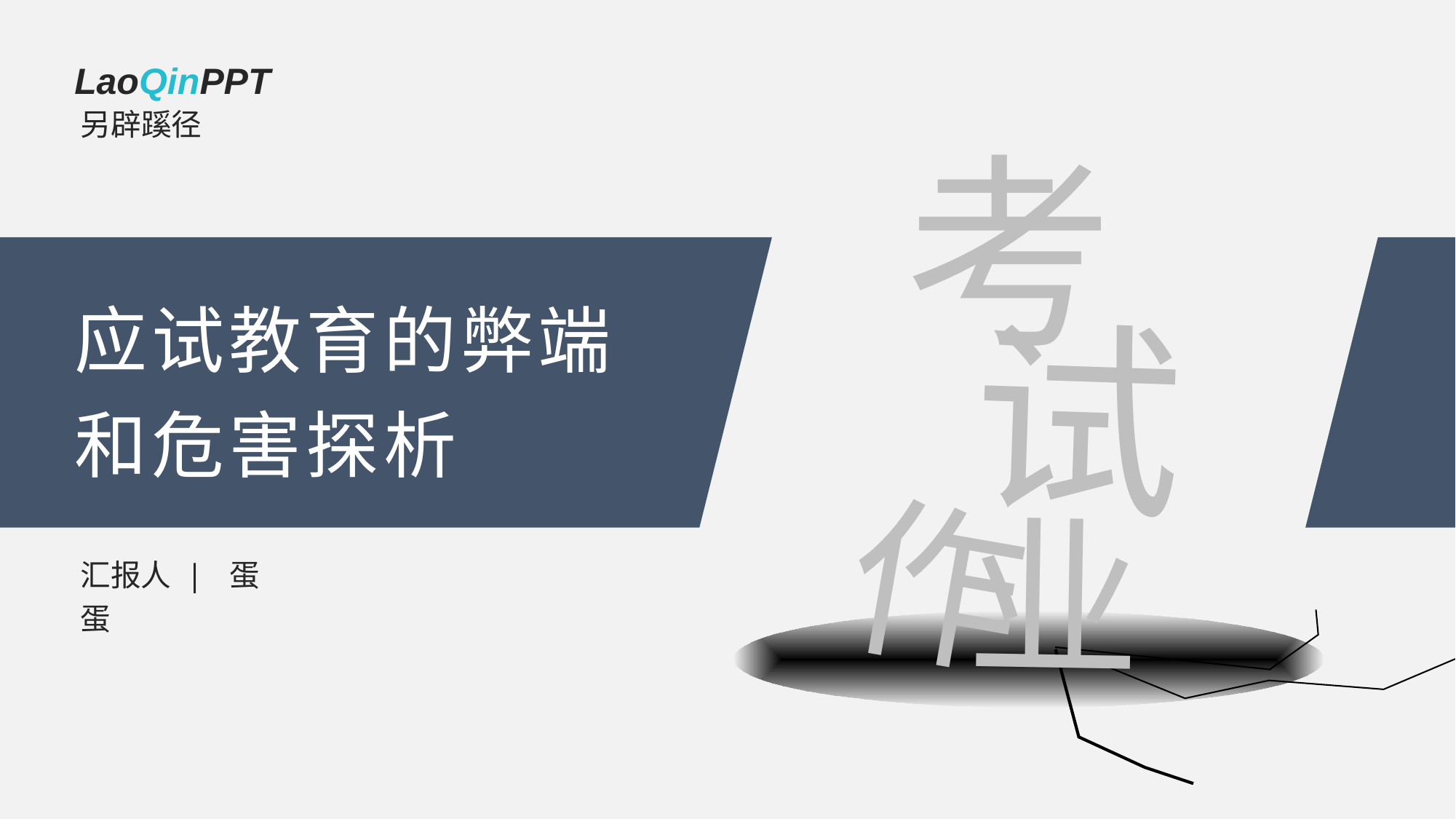

LaoQinPPT
另辟蹊径
考
试
作
业

应试教育的弊端
和危害探析
汇报人 | 蛋蛋